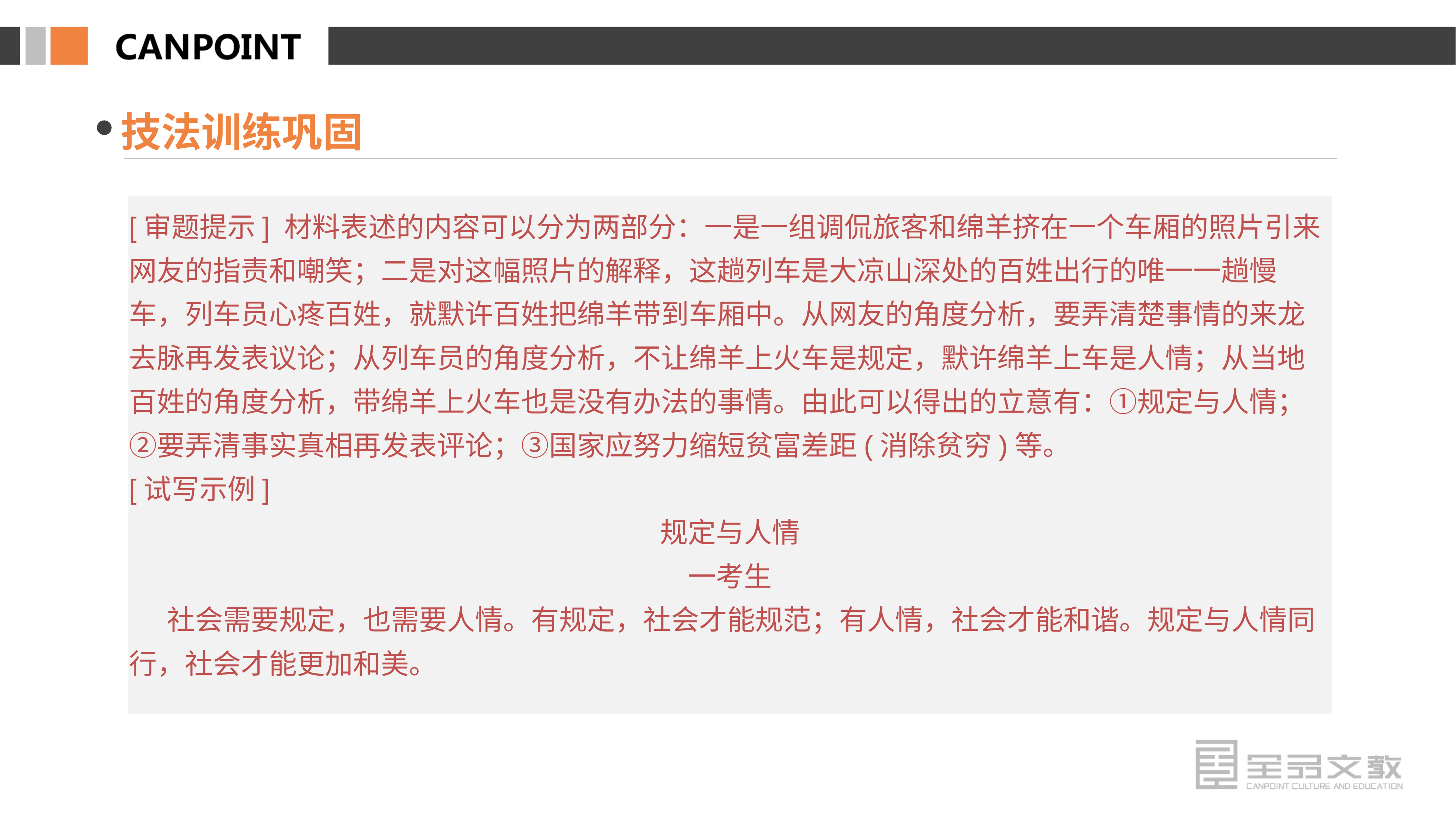

技法训练巩固

[审题提示] 材料表述的内容可以分为两部分：一是一组调侃旅客和绵羊挤在一个车厢的照片引来网友的指责和嘲笑；二是对这幅照片的解释，这趟列车是大凉山深处的百姓出行的唯一一趟慢车，列车员心疼百姓，就默许百姓把绵羊带到车厢中。从网友的角度分析，要弄清楚事情的来龙去脉再发表议论；从列车员的角度分析，不让绵羊上火车是规定，默许绵羊上车是人情；从当地百姓的角度分析，带绵羊上火车也是没有办法的事情。由此可以得出的立意有：①规定与人情；②要弄清事实真相再发表评论；③国家应努力缩短贫富差距(消除贫穷)等。
[试写示例]
规定与人情
一考生
     社会需要规定，也需要人情。有规定，社会才能规范；有人情，社会才能和谐。规定与人情同行，社会才能更加和美。